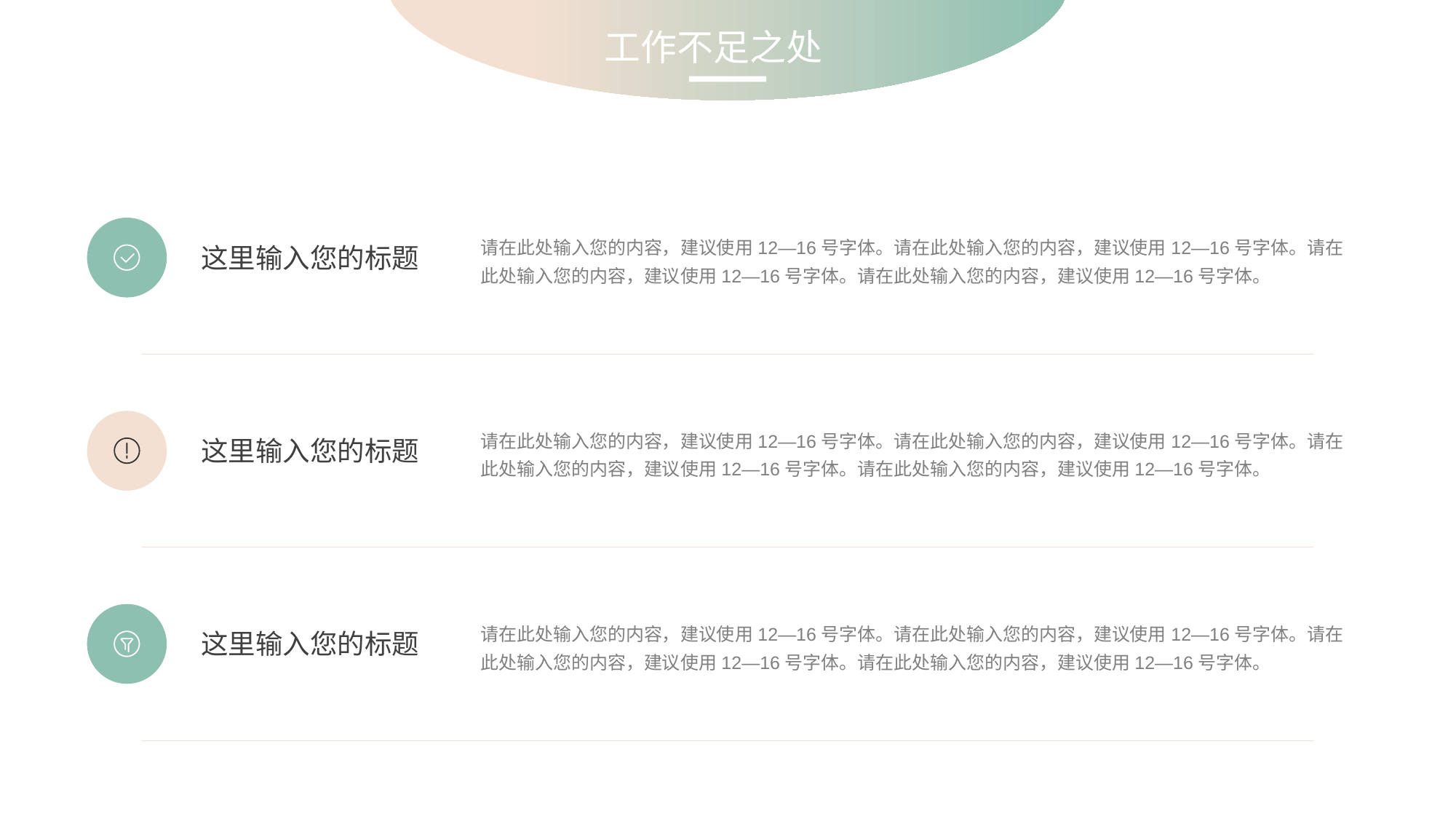

工作不足之处

请在此处输入您的内容，建议使用12—16号字体。请在此处输入您的内容，建议使用12—16号字体。请在此处输入您的内容，建议使用12—16号字体。请在此处输入您的内容，建议使用12—16号字体。

这里输入您的标题

请在此处输入您的内容，建议使用12—16号字体。请在此处输入您的内容，建议使用12—16号字体。请在此处输入您的内容，建议使用12—16号字体。请在此处输入您的内容，建议使用12—16号字体。

这里输入您的标题

请在此处输入您的内容，建议使用12—16号字体。请在此处输入您的内容，建议使用12—16号字体。请在此处输入您的内容，建议使用12—16号字体。请在此处输入您的内容，建议使用12—16号字体。

这里输入您的标题